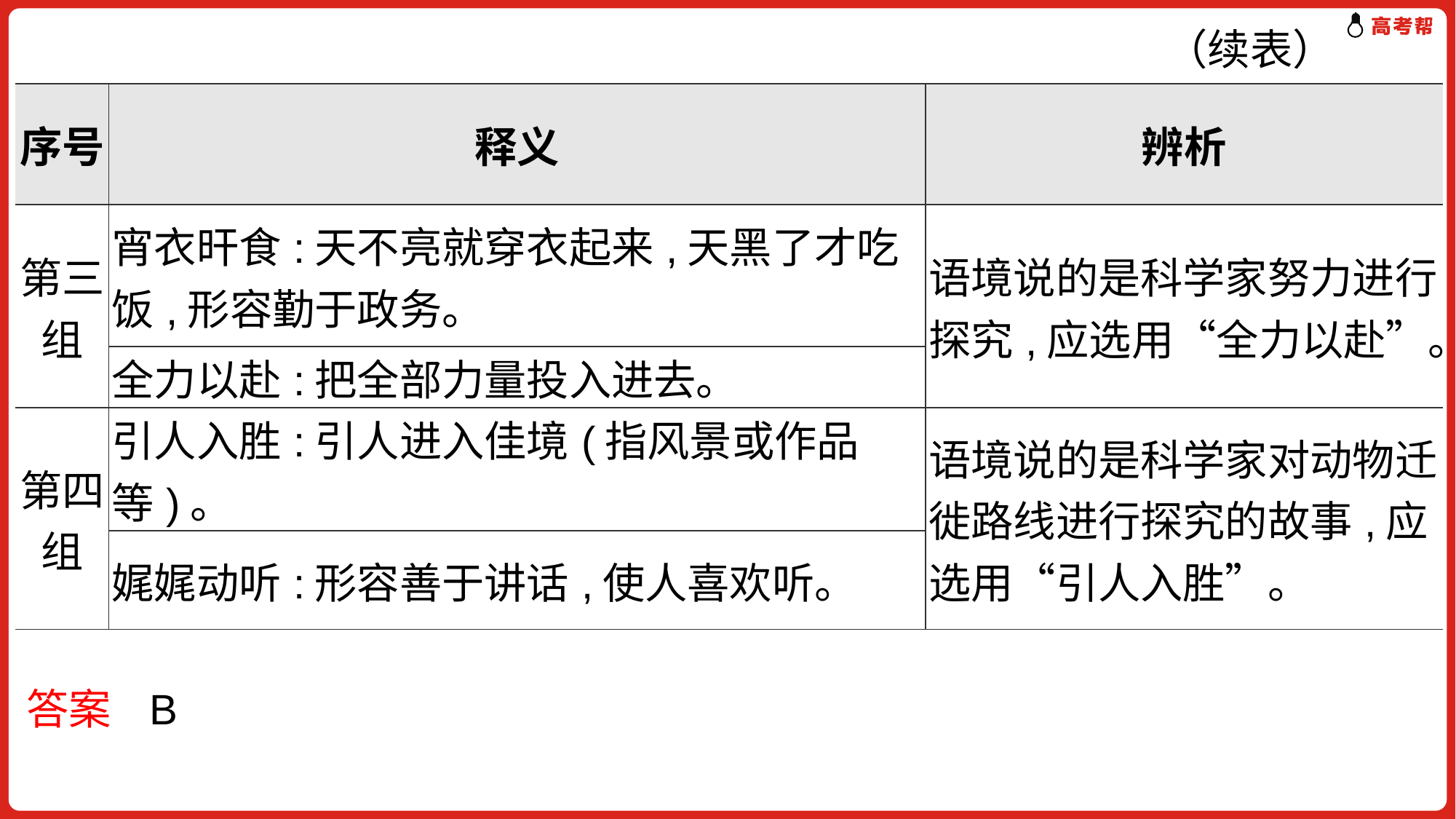

（续表）
| 序号 | 释义 | 辨析 |
| --- | --- | --- |
| 第三组 | 宵衣旰食:天不亮就穿衣起来,天黑了才吃饭,形容勤于政务。 | 语境说的是科学家努力进行探究,应选用“全力以赴”。 |
|  | 全力以赴:把全部力量投入进去。 |  |
| 第四组 | 引人入胜:引人进入佳境(指风景或作品等)。 | 语境说的是科学家对动物迁徙路线进行探究的故事,应选用“引人入胜”。 |
|  | 娓娓动听:形容善于讲话,使人喜欢听。 |  |
答案   B